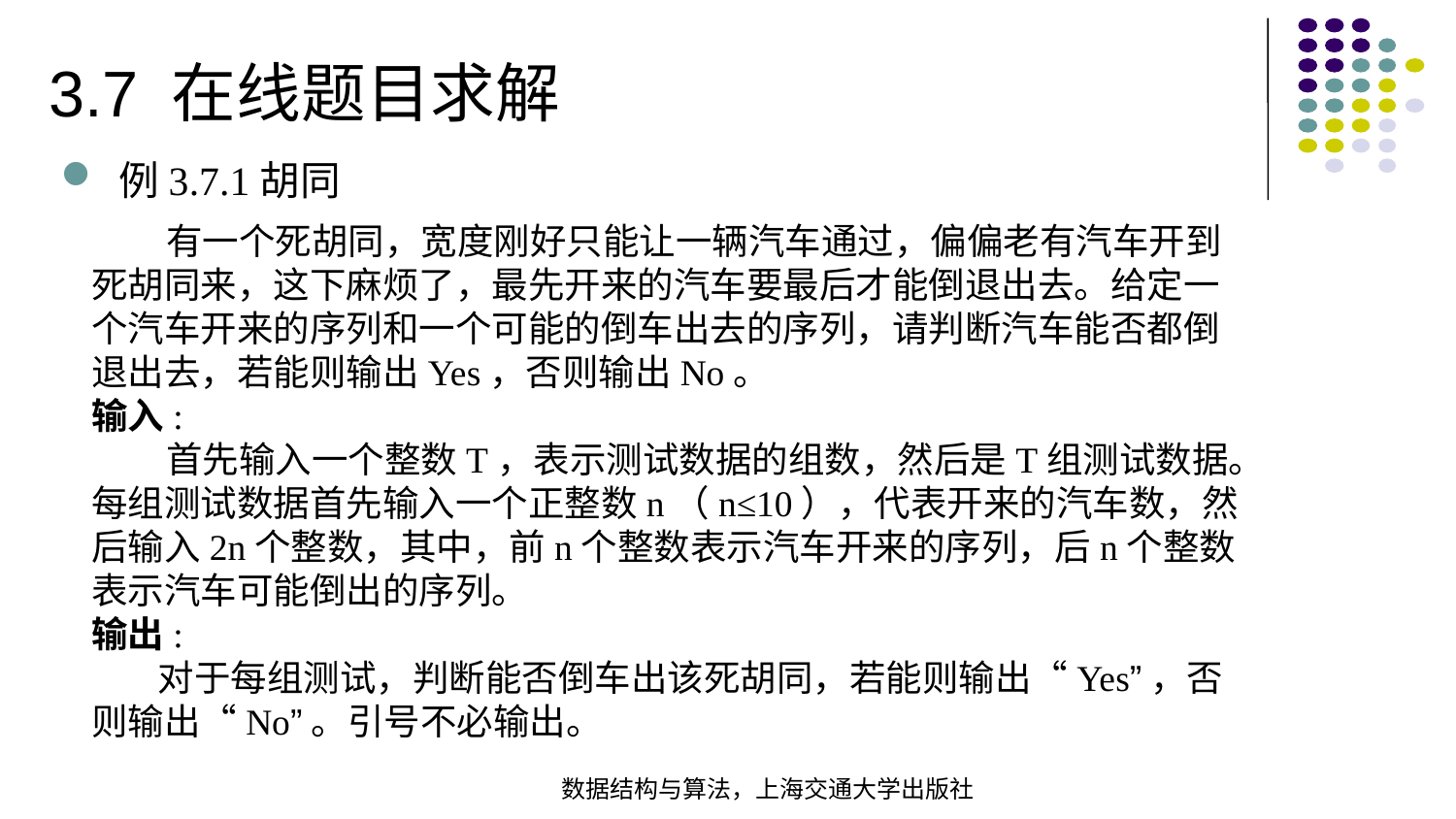

3.7 在线题目求解
例3.7.1胡同
        有一个死胡同，宽度刚好只能让一辆汽车通过，偏偏老有汽车开到死胡同来，这下麻烦了，最先开来的汽车要最后才能倒退出去。给定一个汽车开来的序列和一个可能的倒车出去的序列，请判断汽车能否都倒退出去，若能则输出Yes，否则输出No。
输入:
        首先输入一个整数T，表示测试数据的组数，然后是T组测试数据。每组测试数据首先输入一个正整数n（n≤10），代表开来的汽车数，然后输入2n个整数，其中，前n个整数表示汽车开来的序列，后n个整数表示汽车可能倒出的序列。
输出:
       对于每组测试，判断能否倒车出该死胡同，若能则输出“Yes”，否则输出“No”。引号不必输出。